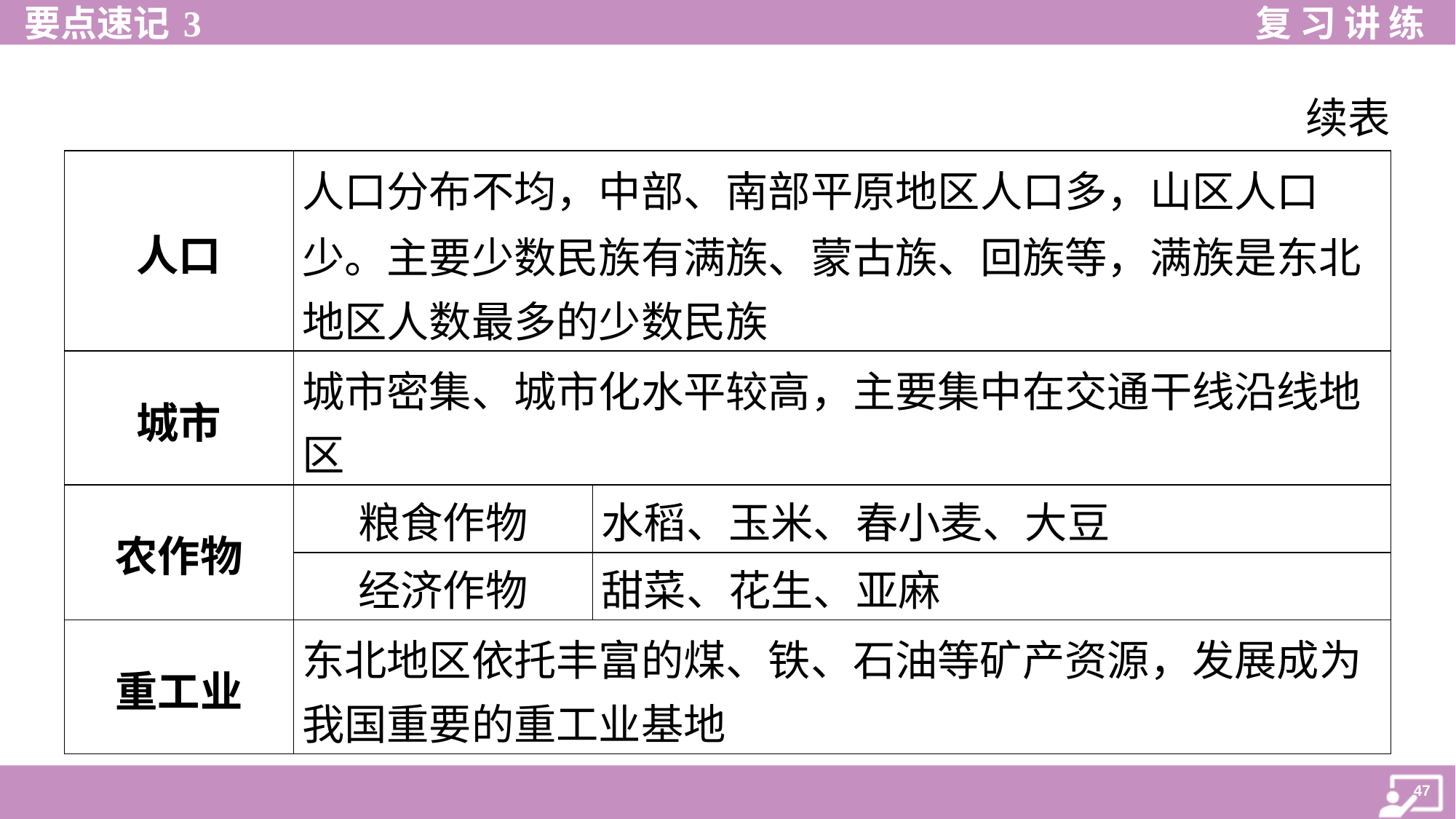

续表
| 人口 | 人口分布不均，中部、南部平原地区人口多，山区人口 少。主要少数民族有满族、蒙古族、回族等，满族是东北 地区人数最多的少数民族 |  |
| --- | --- | --- |
| 城市 | 城市密集、城市化水平较高，主要集中在交通干线沿线地 区 |  |
| 农作物 | 粮食作物 | 水稻、玉米、春小麦、大豆 |
|  | 经济作物 | 甜菜、花生、亚麻 |
| 重工业 | 东北地区依托丰富的煤、铁、石油等矿产资源，发展成为 我国重要的重工业基地 |  |